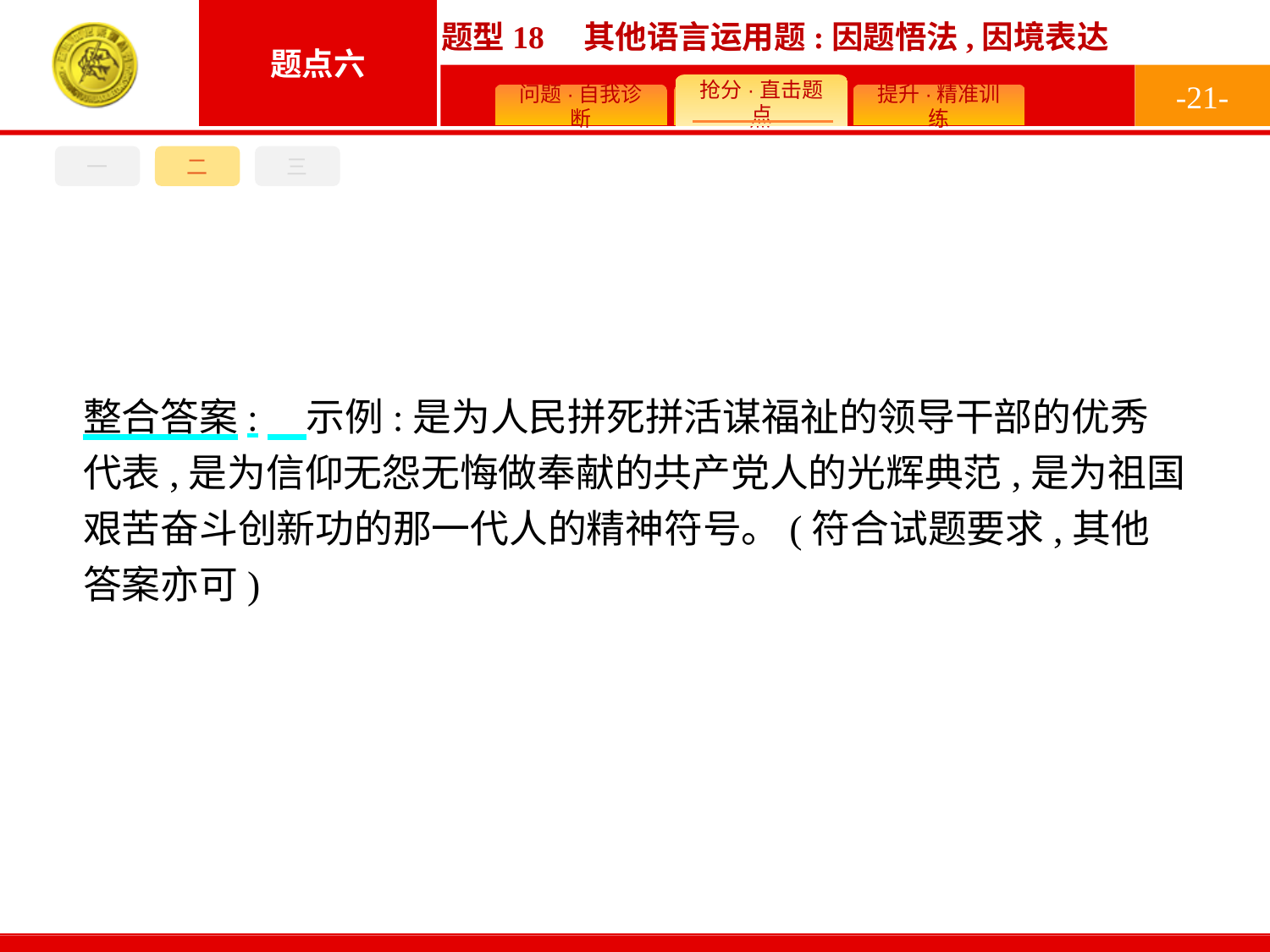

-21-
一
二
三
整合答案:　示例:是为人民拼死拼活谋福祉的领导干部的优秀代表,是为信仰无怨无悔做奉献的共产党人的光辉典范,是为祖国艰苦奋斗创新功的那一代人的精神符号。(符合试题要求,其他答案亦可)